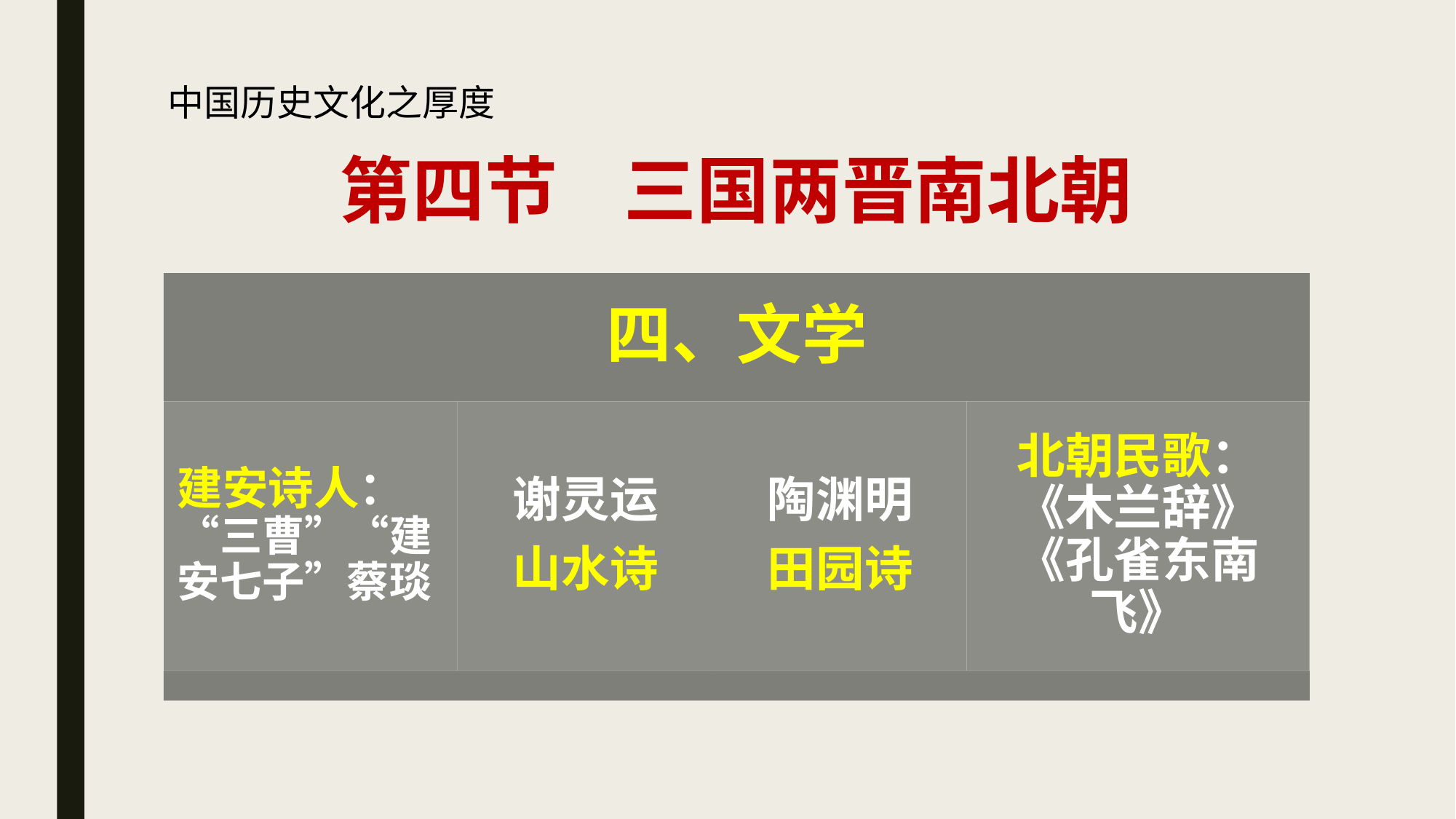

中国历史文化之厚度
# 第四节    三国两晋南北朝
四、文学
建安诗人：  “三曹”“建安七子”蔡琰
谢灵运
山水诗
陶渊明
田园诗
北朝民歌：《木兰辞》《孔雀东南飞》